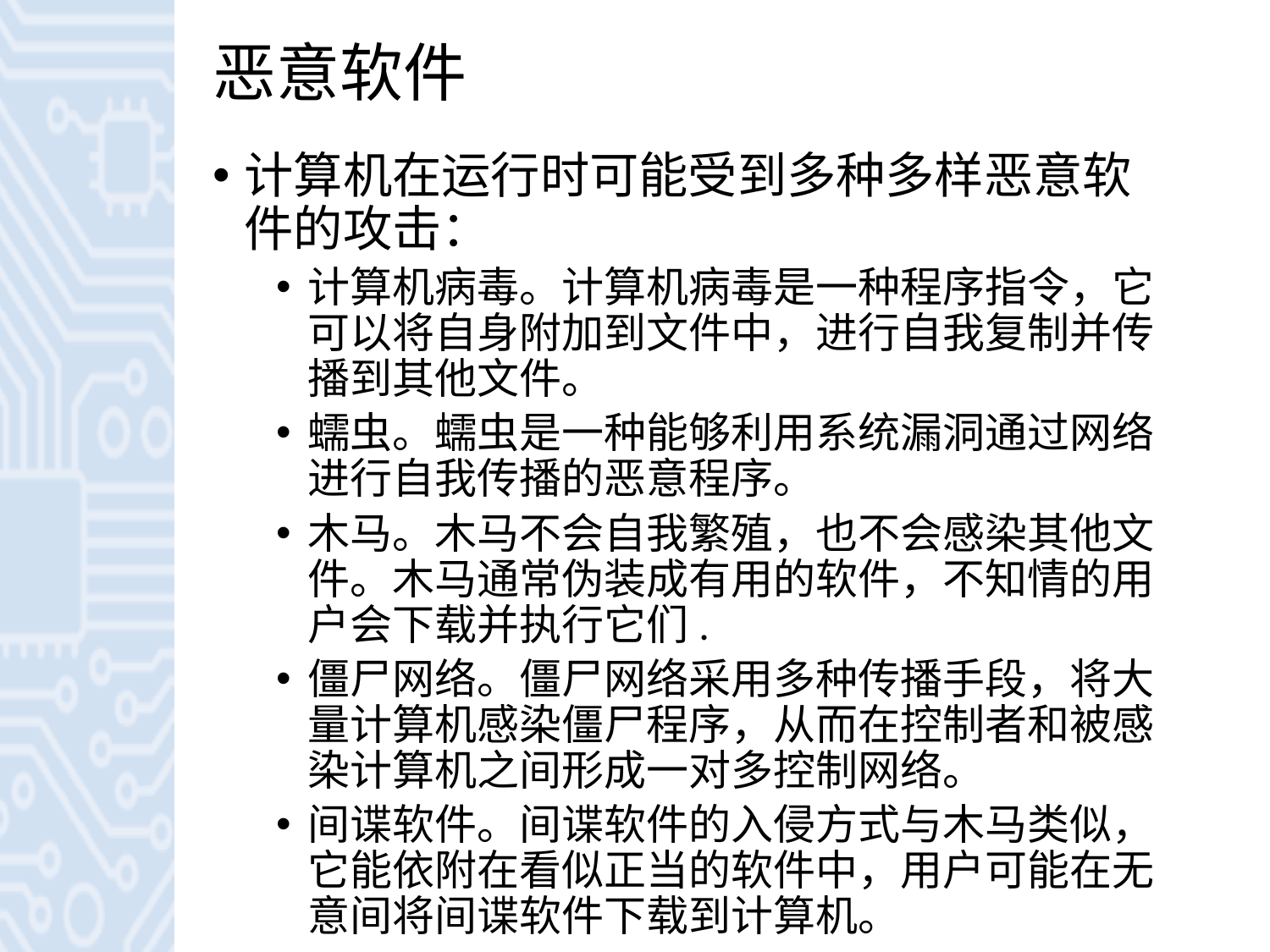

# 恶意软件
计算机在运行时可能受到多种多样恶意软件的攻击：
计算机病毒。计算机病毒是一种程序指令，它可以将自身附加到文件中，进行自我复制并传播到其他文件。
蠕虫。蠕虫是一种能够利用系统漏洞通过网络进行自我传播的恶意程序。
木马。木马不会自我繁殖，也不会感染其他文件。木马通常伪装成有用的软件，不知情的用户会下载并执行它们.
僵尸网络。僵尸网络采用多种传播手段，将大量计算机感染僵尸程序，从而在控制者和被感染计算机之间形成一对多控制网络。
间谍软件。间谍软件的入侵方式与木马类似，它能依附在看似正当的软件中，用户可能在无意间将间谍软件下载到计算机。